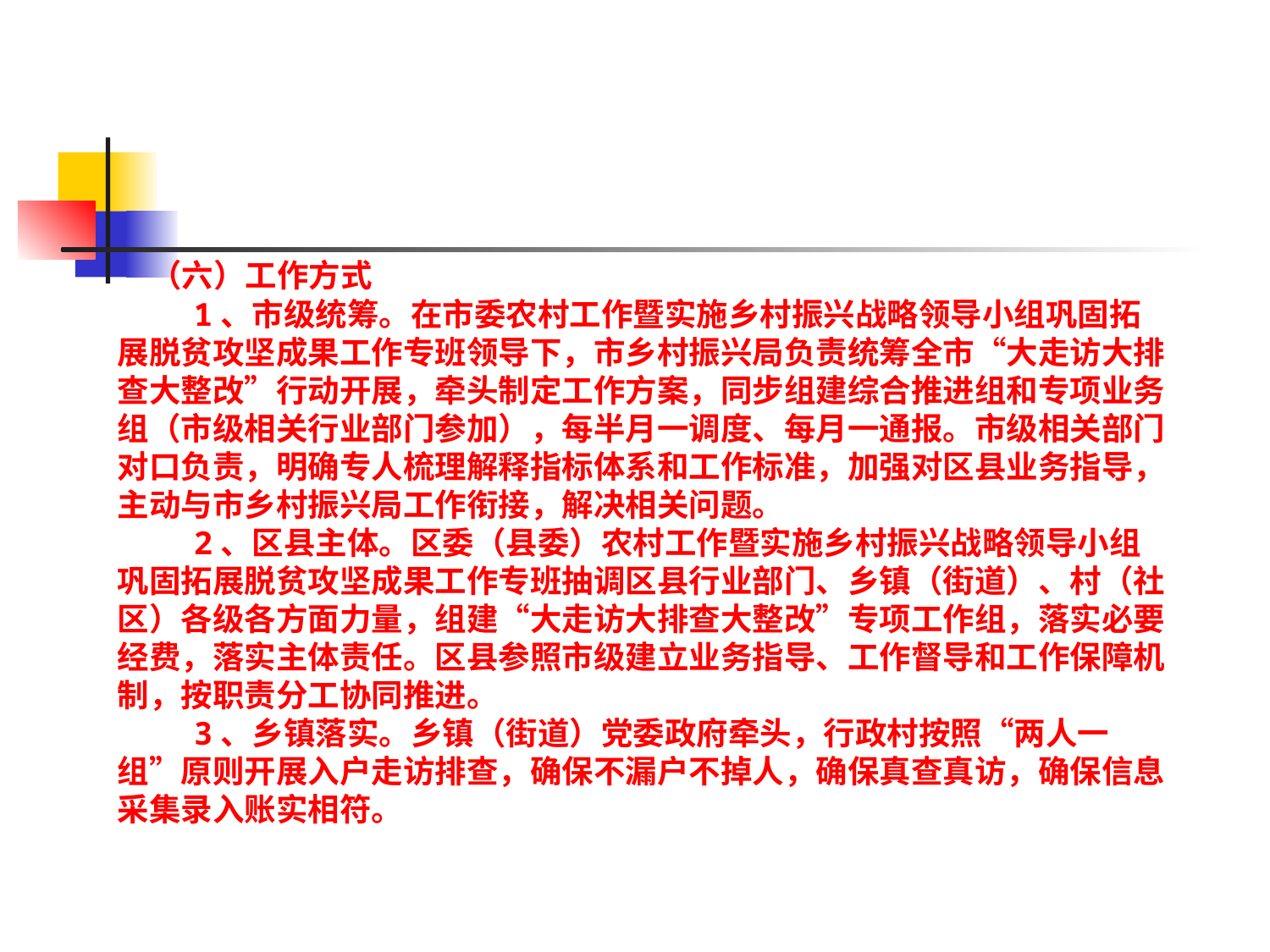

（六）工作方式
    1、市级统筹。在市委农村工作暨实施乡村振兴战略领导小组巩固拓展脱贫攻坚成果工作专班领导下，市乡村振兴局负责统筹全市“大走访大排查大整改”行动开展，牵头制定工作方案，同步组建综合推进组和专项业务组（市级相关行业部门参加），每半月一调度、每月一通报。市级相关部门对口负责，明确专人梳理解释指标体系和工作标准，加强对区县业务指导，主动与市乡村振兴局工作衔接，解决相关问题。
    2、区县主体。区委（县委）农村工作暨实施乡村振兴战略领导小组巩固拓展脱贫攻坚成果工作专班抽调区县行业部门、乡镇（街道）、村（社区）各级各方面力量，组建“大走访大排查大整改”专项工作组，落实必要经费，落实主体责任。区县参照市级建立业务指导、工作督导和工作保障机制，按职责分工协同推进。
    3、乡镇落实。乡镇（街道）党委政府牵头，行政村按照“两人一组”原则开展入户走访排查，确保不漏户不掉人，确保真查真访，确保信息采集录入账实相符。